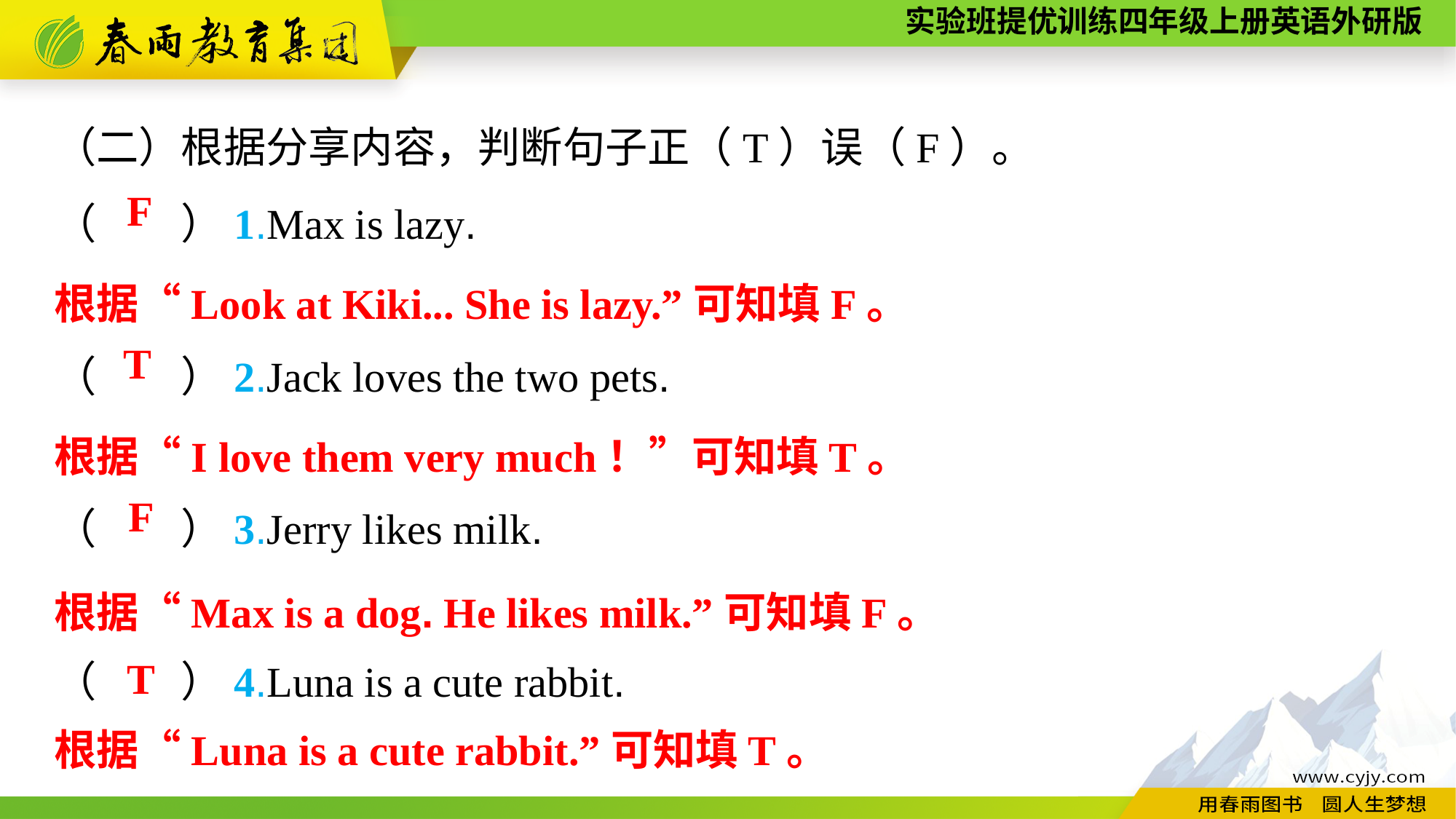

（二）根据分享内容，判断句子正（T）误（F）。
（　　）1.Max is lazy.

（　　）2.Jack loves the two pets.

（　　）3.Jerry likes milk.

（　　）4.Luna is a cute rabbit.
F
根据“Look at Kiki... She is lazy.”可知填F。
 T
根据“I love them very much！”可知填T。
F
根据“Max is a dog. He likes milk.”可知填F。
T
根据“Luna is a cute rabbit.”可知填T。